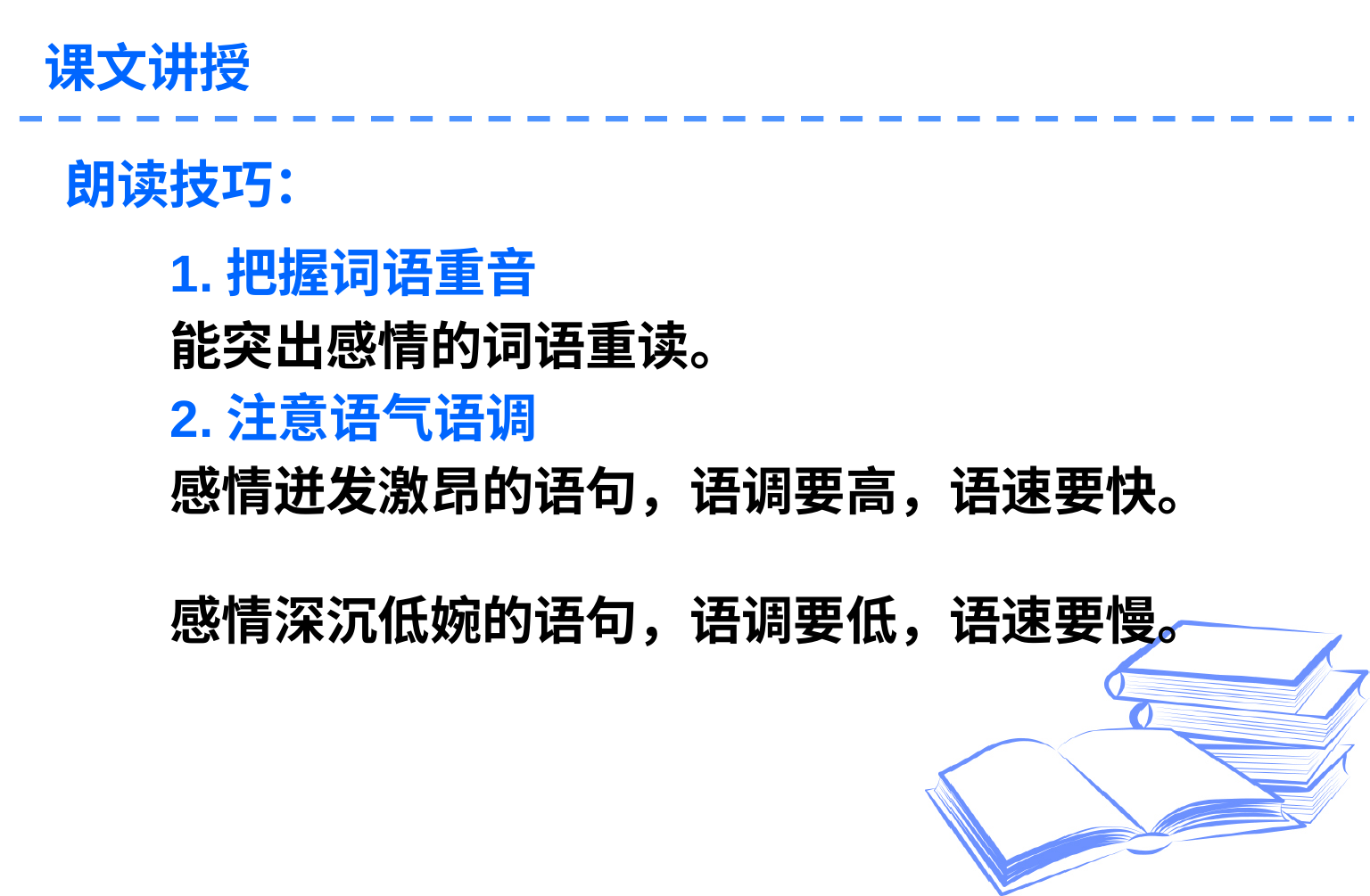

课文讲授
# 朗读技巧：
1.把握词语重音
能突出感情的词语重读。
2.注意语气语调
感情迸发激昂的语句，语调要高，语速要快。
感情深沉低婉的语句，语调要低，语速要慢。